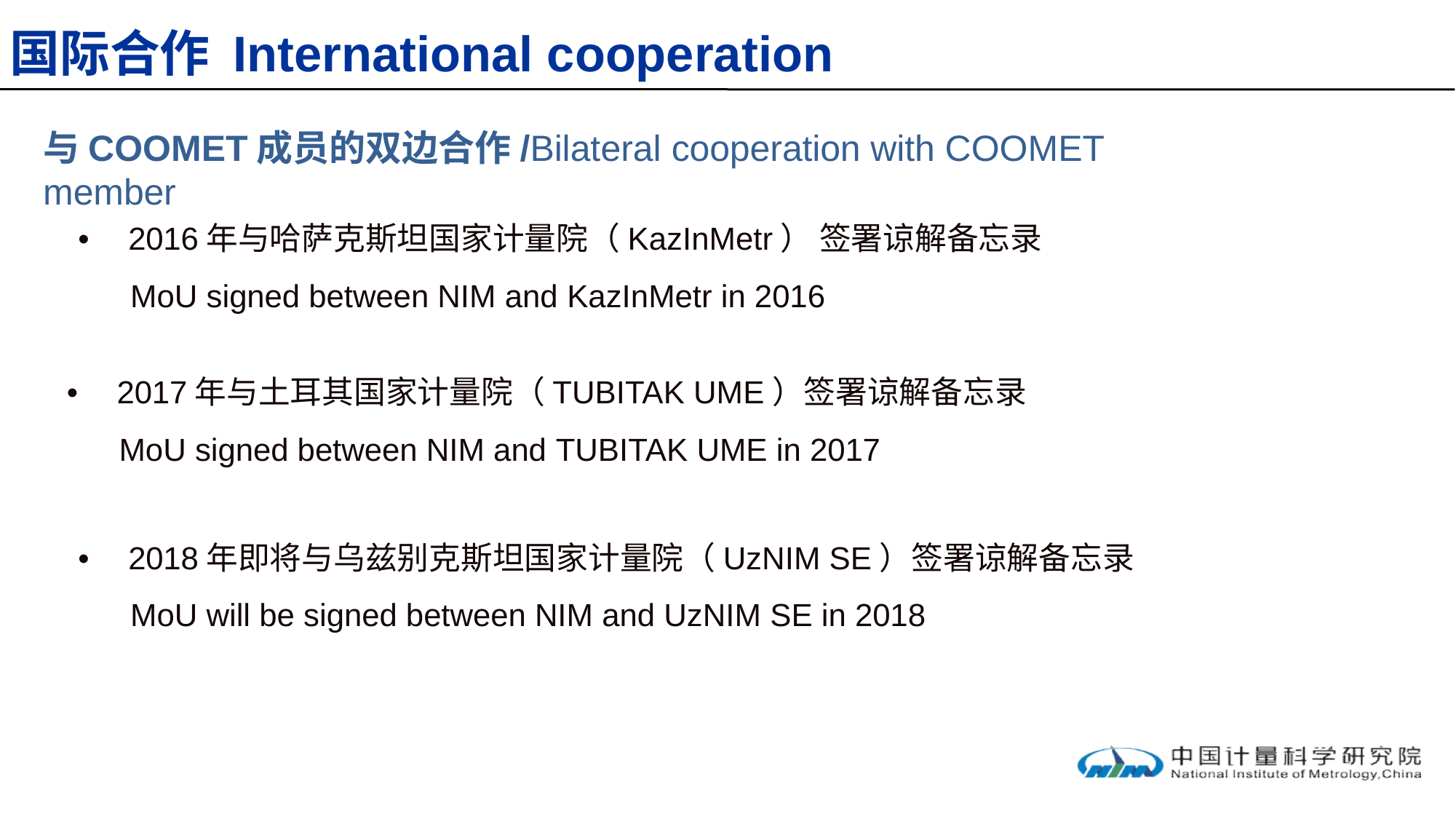

# 国际合作 International cooperation

与COOMET成员的双边合作/Bilateral cooperation with COOMET member
•	2016年与哈萨克斯坦国家计量院（KazInMetr） 签署谅解备忘录
MoU signed between NIM and KazInMetr in 2016
•	2017年与土耳其国家计量院（TUBITAK UME）签署谅解备忘录
MoU signed between NIM and TUBITAK UME in 2017
•	2018年即将与乌兹别克斯坦国家计量院（UzNIM SE）签署谅解备忘录
MoU will be signed between NIM and UzNIM SE in 2018